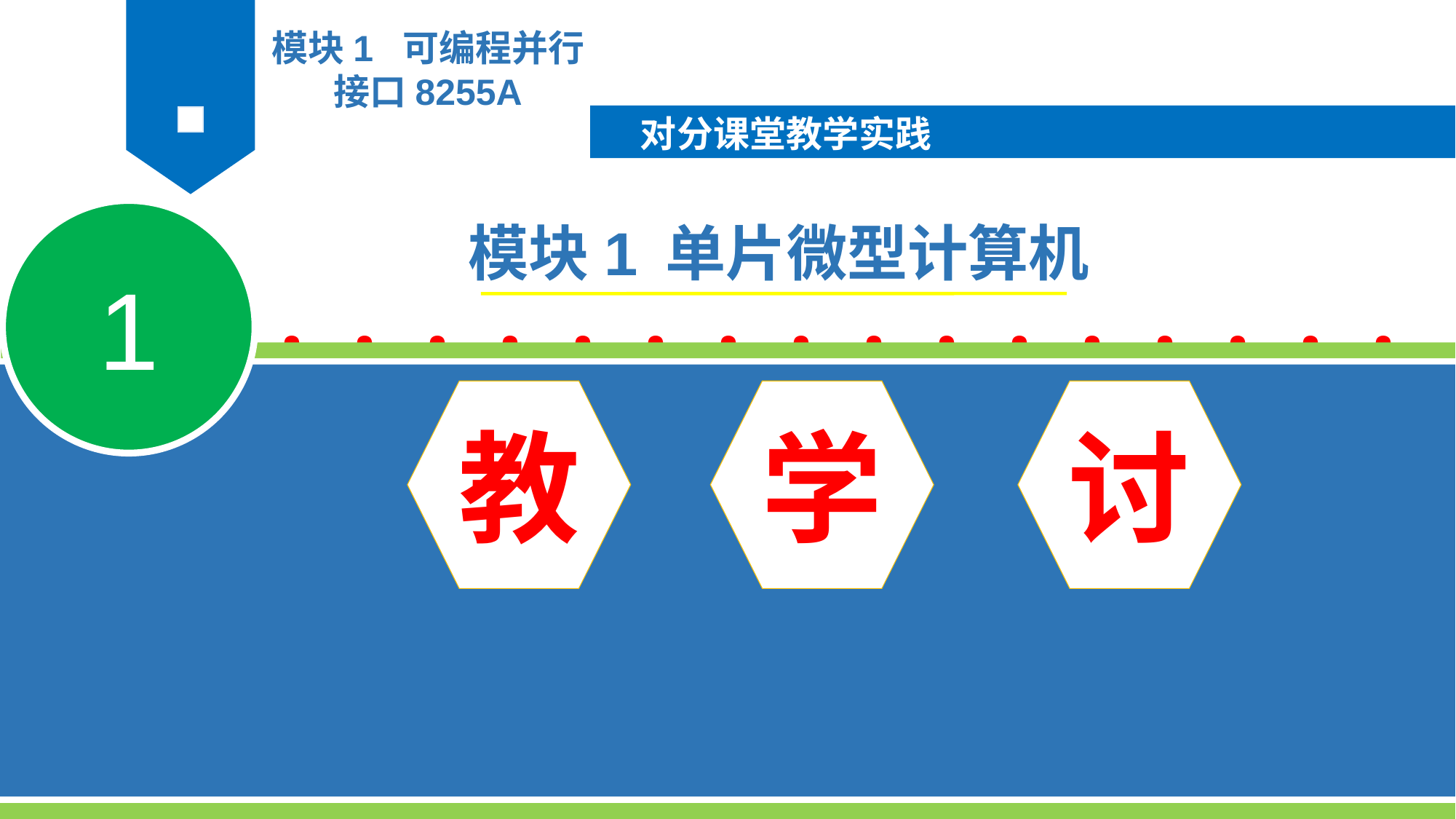

····················

模块1  可编程并行接口8255A

对分课堂教学实践

1
模块1 单片微型计算机

教
学
讨